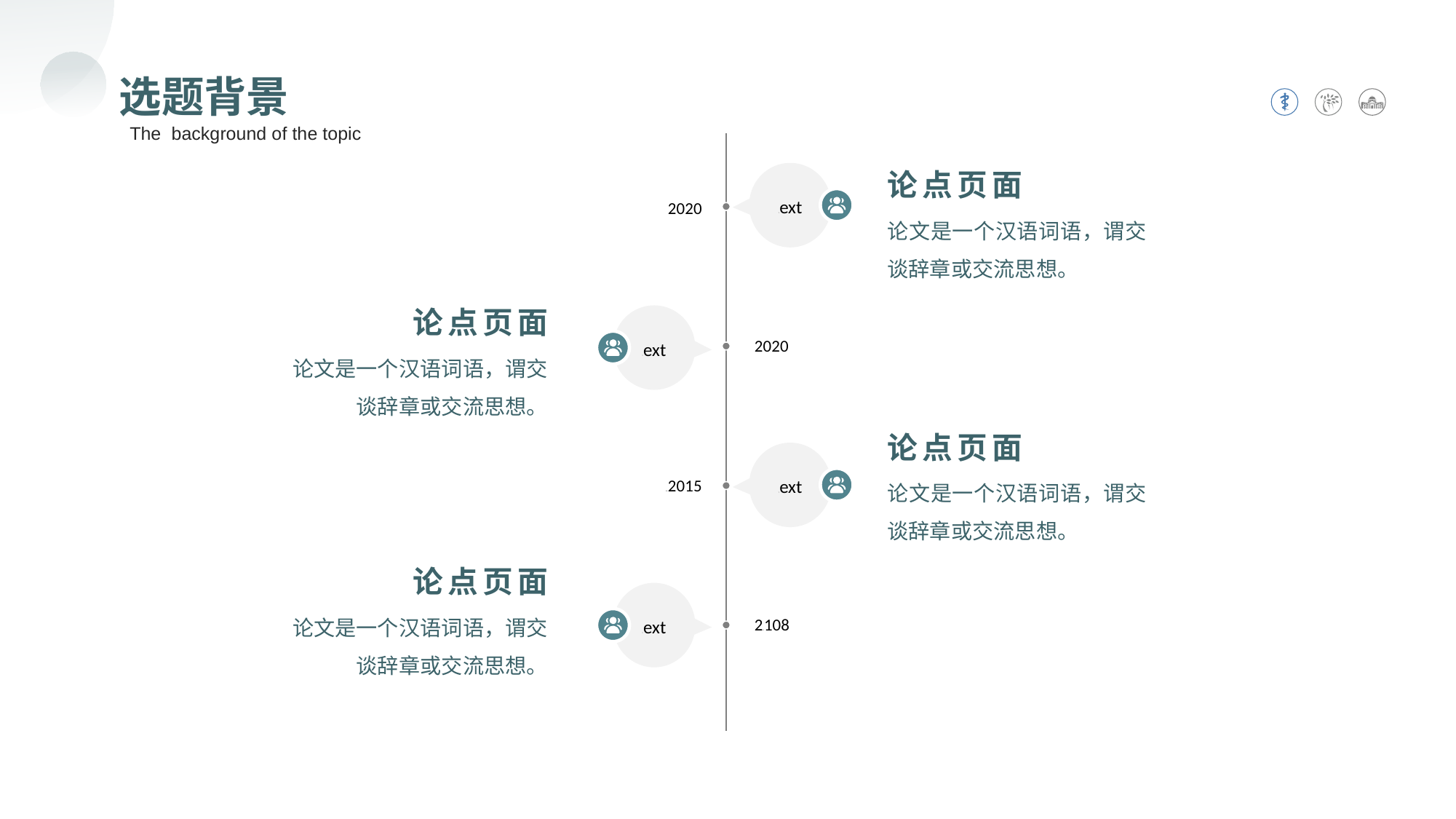

选题背景
The  background of the topic

论点页面
论文是一个汉语词语，谓交谈辞章或交流思想。

T ext

2020

论点页面
论文是一个汉语词语，谓交谈辞章或交流思想。

T ext

2020

论点页面
论文是一个汉语词语，谓交谈辞章或交流思想。

T ext

2 2.2015

论点页面
论文是一个汉语词语，谓交谈辞章或交流思想。

T ext

20 108